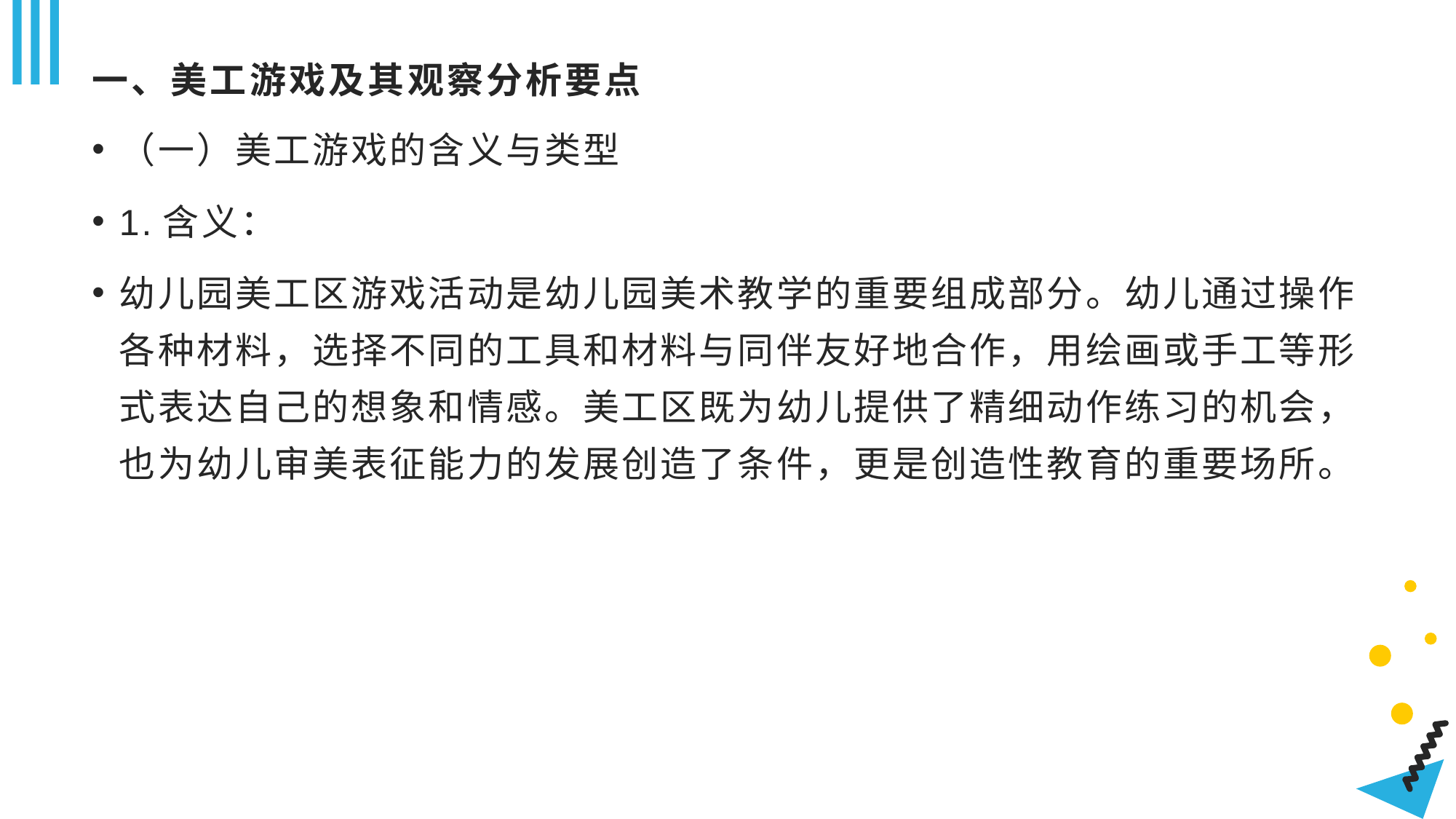

# 一、美工游戏及其观察分析要点
（一）美工游戏的含义与类型
1.含义：
幼儿园美工区游戏活动是幼儿园美术教学的重要组成部分。幼儿通过操作各种材料，选择不同的工具和材料与同伴友好地合作，用绘画或手工等形式表达自己的想象和情感。美工区既为幼儿提供了精细动作练习的机会，也为幼儿审美表征能力的发展创造了条件，更是创造性教育的重要场所。